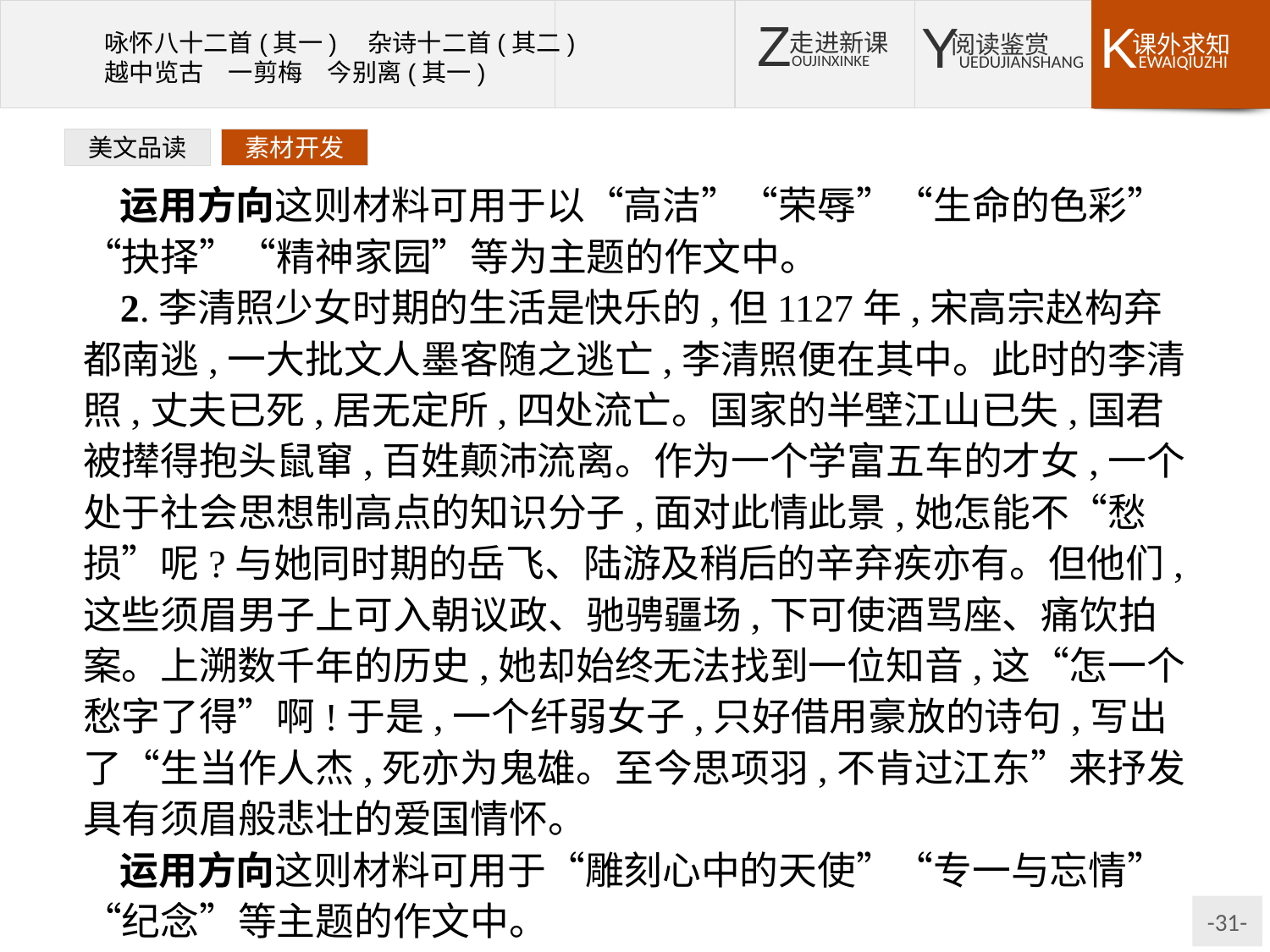

美文品读
素材开发
运用方向这则材料可用于以“高洁”“荣辱”“生命的色彩”“抉择”“精神家园”等为主题的作文中。
2.李清照少女时期的生活是快乐的,但1127年,宋高宗赵构弃都南逃,一大批文人墨客随之逃亡,李清照便在其中。此时的李清照,丈夫已死,居无定所,四处流亡。国家的半壁江山已失,国君被撵得抱头鼠窜,百姓颠沛流离。作为一个学富五车的才女,一个处于社会思想制高点的知识分子,面对此情此景,她怎能不“愁损”呢?与她同时期的岳飞、陆游及稍后的辛弃疾亦有。但他们,这些须眉男子上可入朝议政、驰骋疆场,下可使酒骂座、痛饮拍案。上溯数千年的历史,她却始终无法找到一位知音,这“怎一个愁字了得”啊!于是,一个纤弱女子,只好借用豪放的诗句,写出了“生当作人杰,死亦为鬼雄。至今思项羽,不肯过江东”来抒发具有须眉般悲壮的爱国情怀。
运用方向这则材料可用于“雕刻心中的天使”“专一与忘情”“纪念”等主题的作文中。